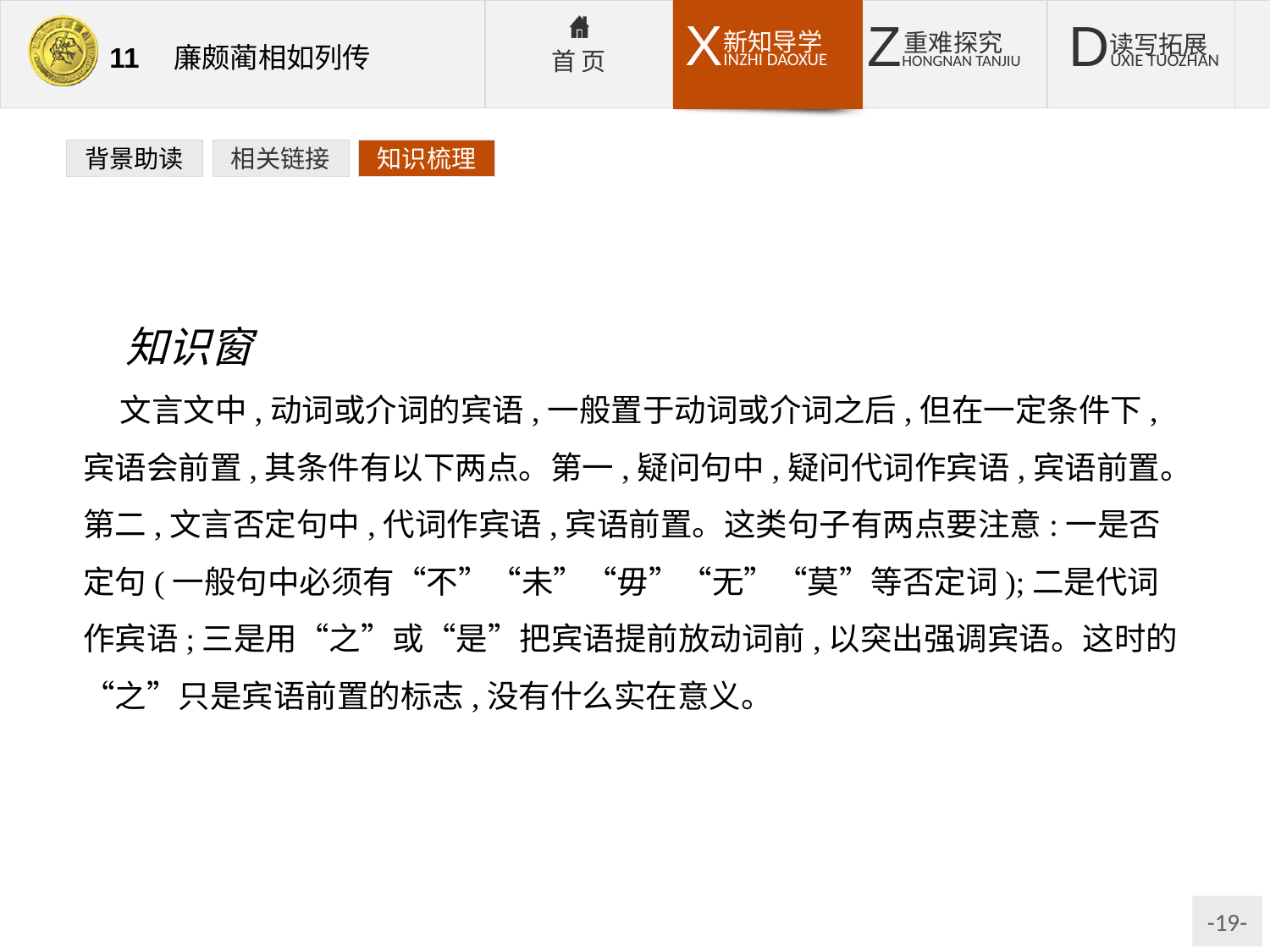

背景助读
相关链接
知识梳理
知识窗
文言文中,动词或介词的宾语,一般置于动词或介词之后,但在一定条件下,宾语会前置,其条件有以下两点。第一,疑问句中,疑问代词作宾语,宾语前置。第二,文言否定句中,代词作宾语,宾语前置。这类句子有两点要注意:一是否定句(一般句中必须有“不”“未”“毋”“无”“莫”等否定词);二是代词作宾语;三是用“之”或“是”把宾语提前放动词前,以突出强调宾语。这时的“之”只是宾语前置的标志,没有什么实在意义。